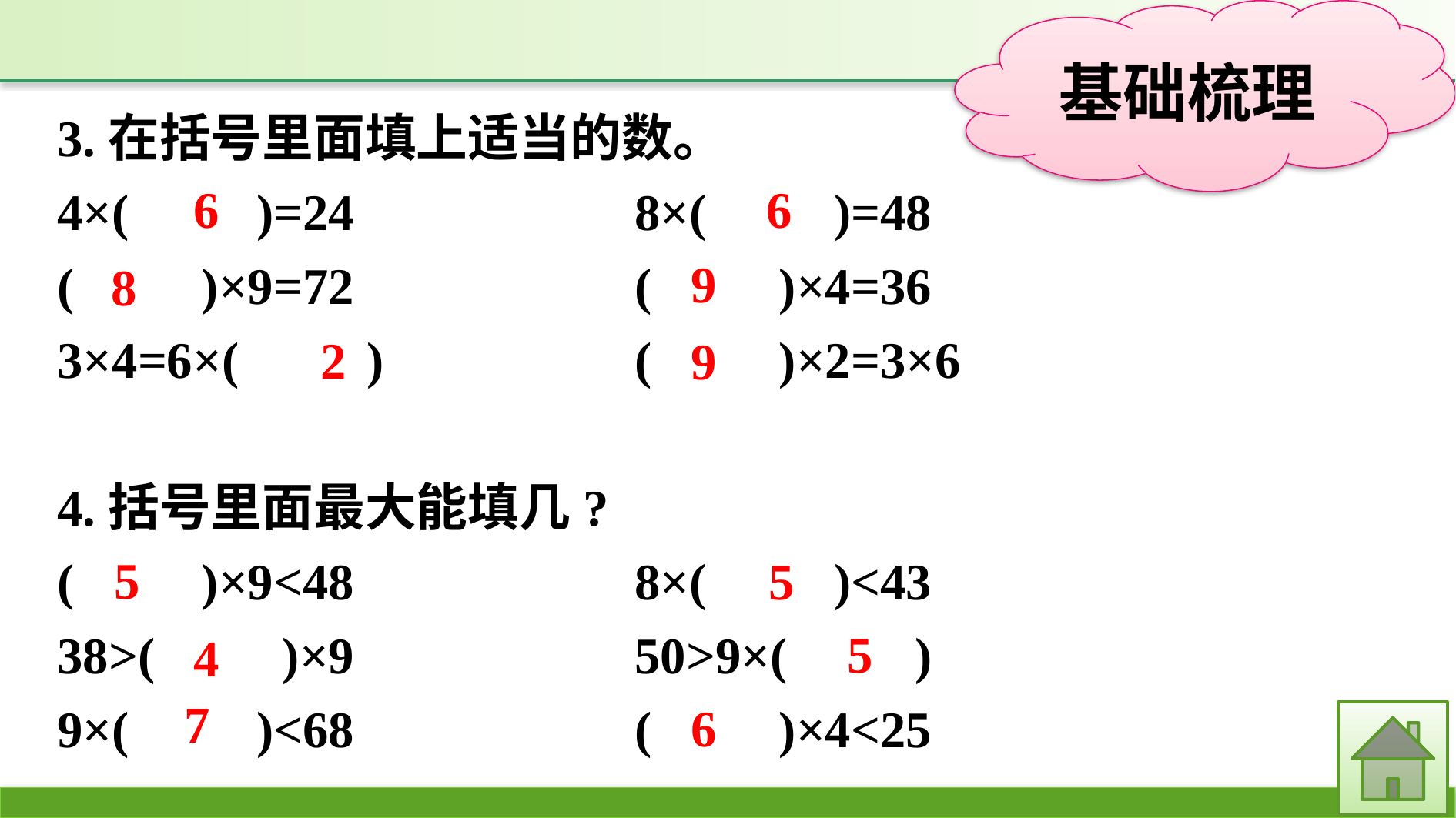

3.在括号里面填上适当的数。
4×(　　)=24　　		8×(　　)=48
(　　)×9=72			(　　)×4=36
3×4=6×(　　)			(　　)×2=3×6

4.括号里面最大能填几?
(　　)×9<48　　　		8×(　　)<43
38>(　　)×9			50>9×(　　)
9×(　　)<68			(　　)×4<25
6
6
9
8
2
9
5
5
5
4
7
6